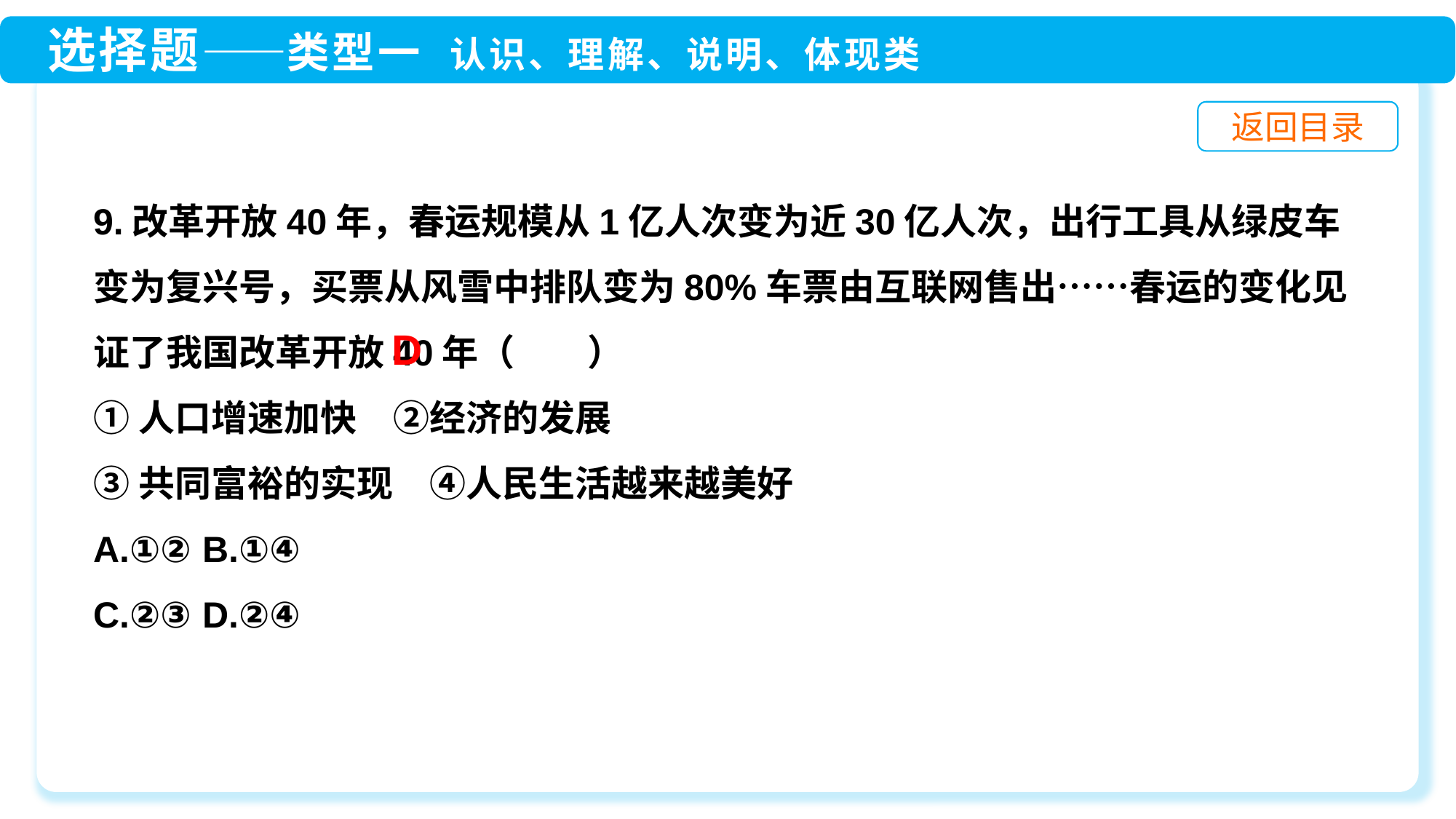

9.改革开放40年，春运规模从1亿人次变为近30亿人次，出行工具从绿皮车变为复兴号，买票从风雪中排队变为80%车票由互联网售出……春运的变化见证了我国改革开放40年（　　）
①人口增速加快　②经济的发展
③共同富裕的实现　④人民生活越来越美好
A.①②	B.①④
C.②③	D.②④
D